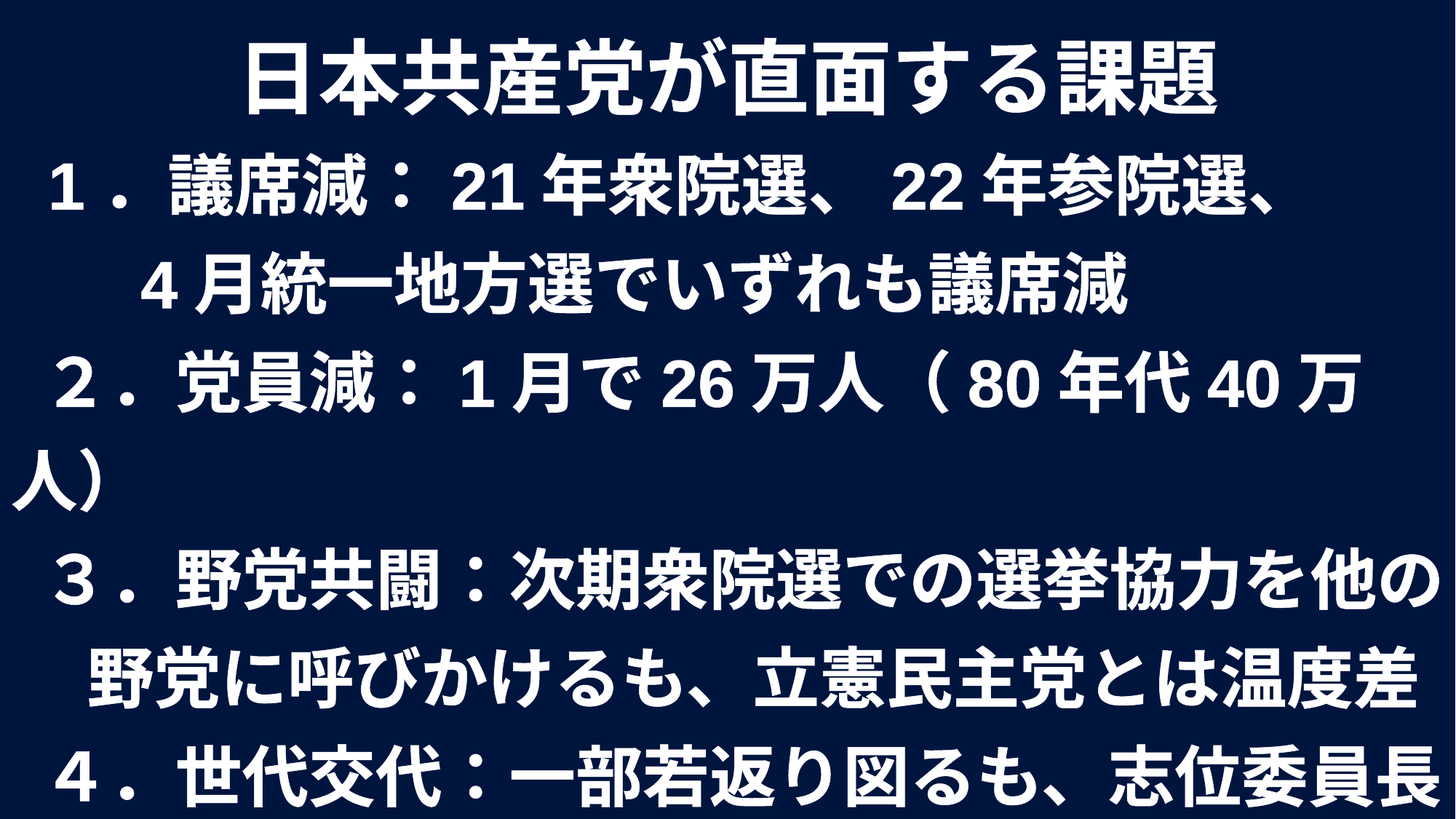

日本共産党が直面する課題
  1．議席減：21年衆院選、22年参院選、
       4月統一地方選でいずれも議席減
 ２．党員減：1月で26万人（80年代40万人）
 ３．野党共闘：次期衆院選での選挙協力を他の
    野党に呼びかけるも、立憲民主党とは温度差
 ４．世代交代：一部若返り図るも、志位委員長
    の在任20年超え、刷新イメージは微妙